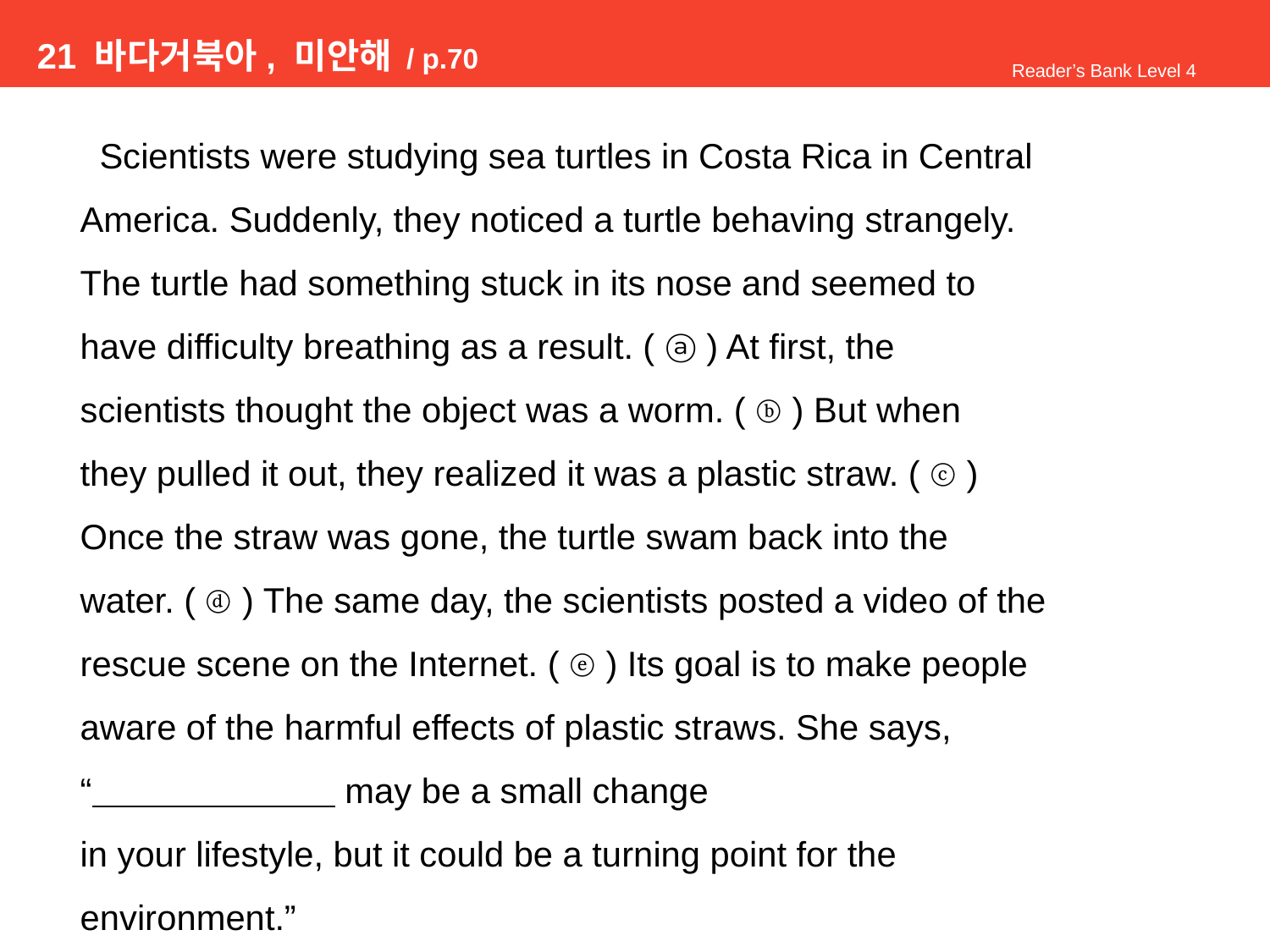

# 21 바다거북아, 미안해 / p.70
Reader’s Bank Level 4

  Scientists were studying sea turtles in Costa Rica in Central
America. Suddenly, they noticed a turtle behaving strangely.
The turtle had something stuck in its nose and seemed to
have difficulty breathing as a result. ( ⓐ ) At first, the
scientists thought the object was a worm. ( ⓑ ) But when
they pulled it out, they realized it was a plastic straw. ( ⓒ )
Once the straw was gone, the turtle swam back into the
water. ( ⓓ ) The same day, the scientists posted a video of the
rescue scene on the Internet. ( ⓔ ) Its goal is to make people
aware of the harmful effects of plastic straws. She says,
“                          may be a small change
in your lifestyle, but it could be a turning point for the
environment.”